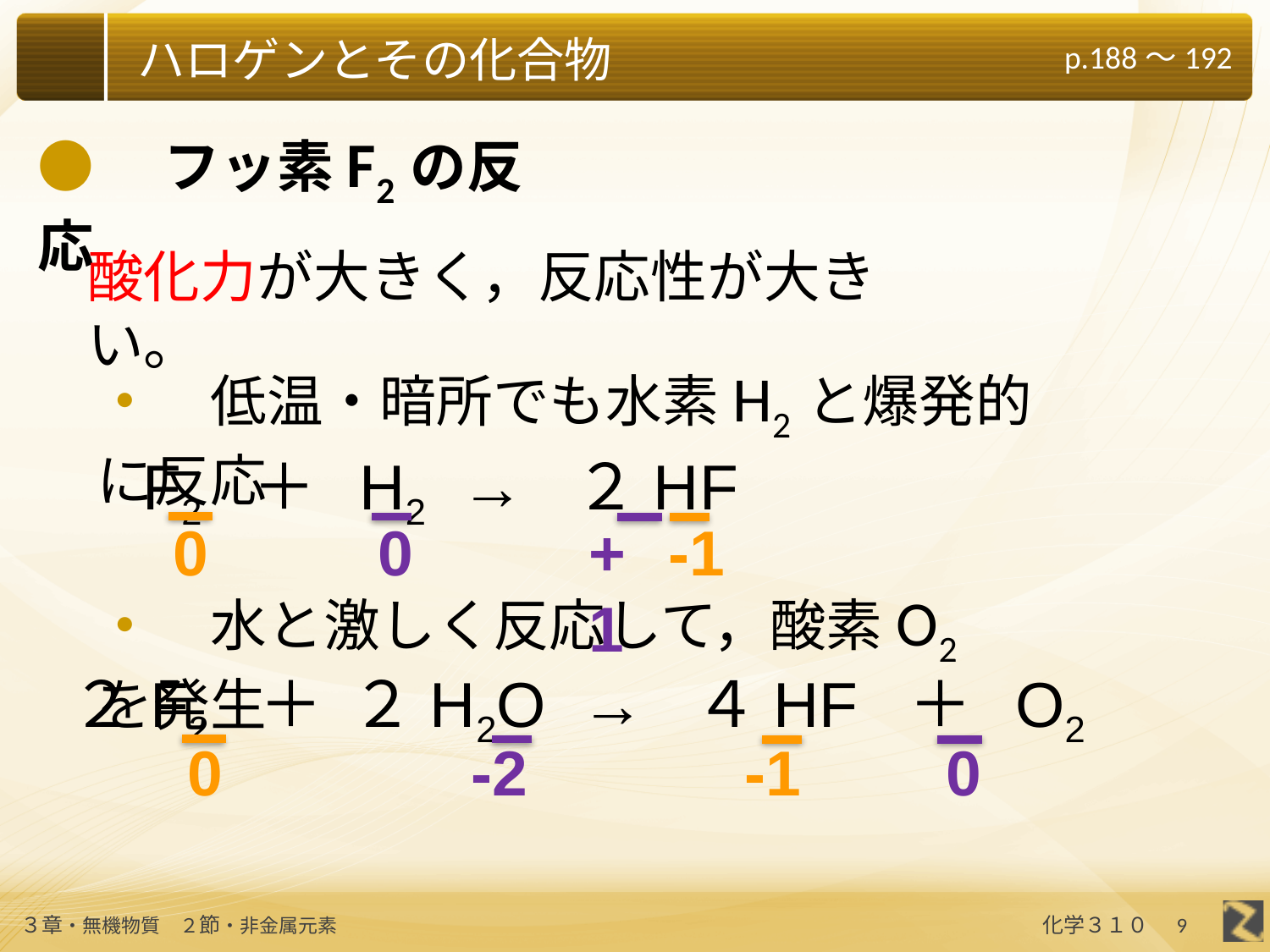

●　フッ素F2の反応
酸化力が大きく，反応性が大きい。
・　低温・暗所でも水素H2と爆発的に反応
F2  ＋  H2  →  ２HF
0
+1
-1
0
・　水と激しく反応して，酸素O2を発生
２F2  ＋  ２H2O  →  ４HF  ＋  O2
0
-2
-1
0
9